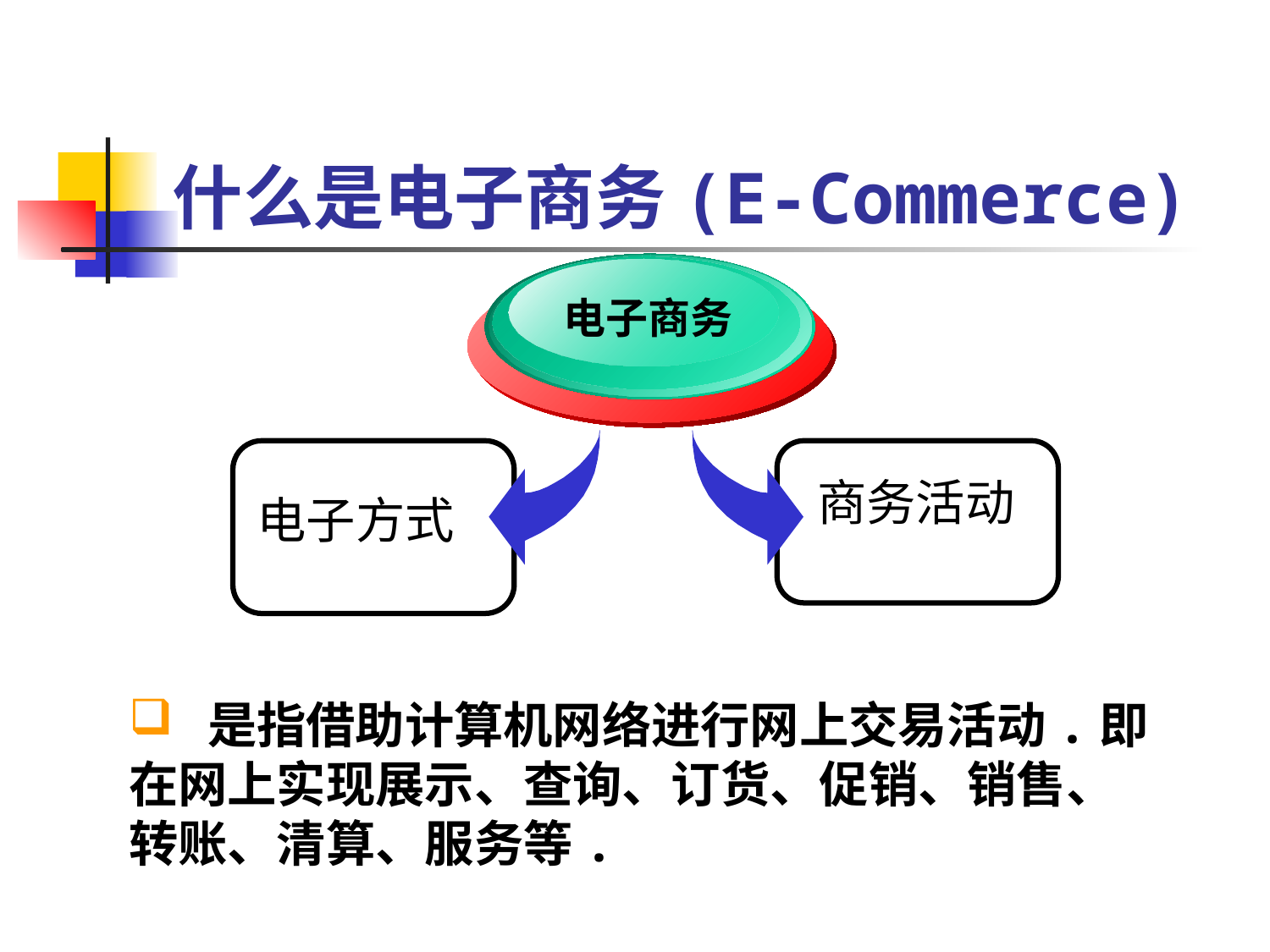

# 什么是电子商务(E-Commerce)

电子商务

电子方式
商务活动

  是指借助计算机网络进行网上交易活动.即在网上实现展示、查询、订货、促销、销售、转账、清算、服务等.